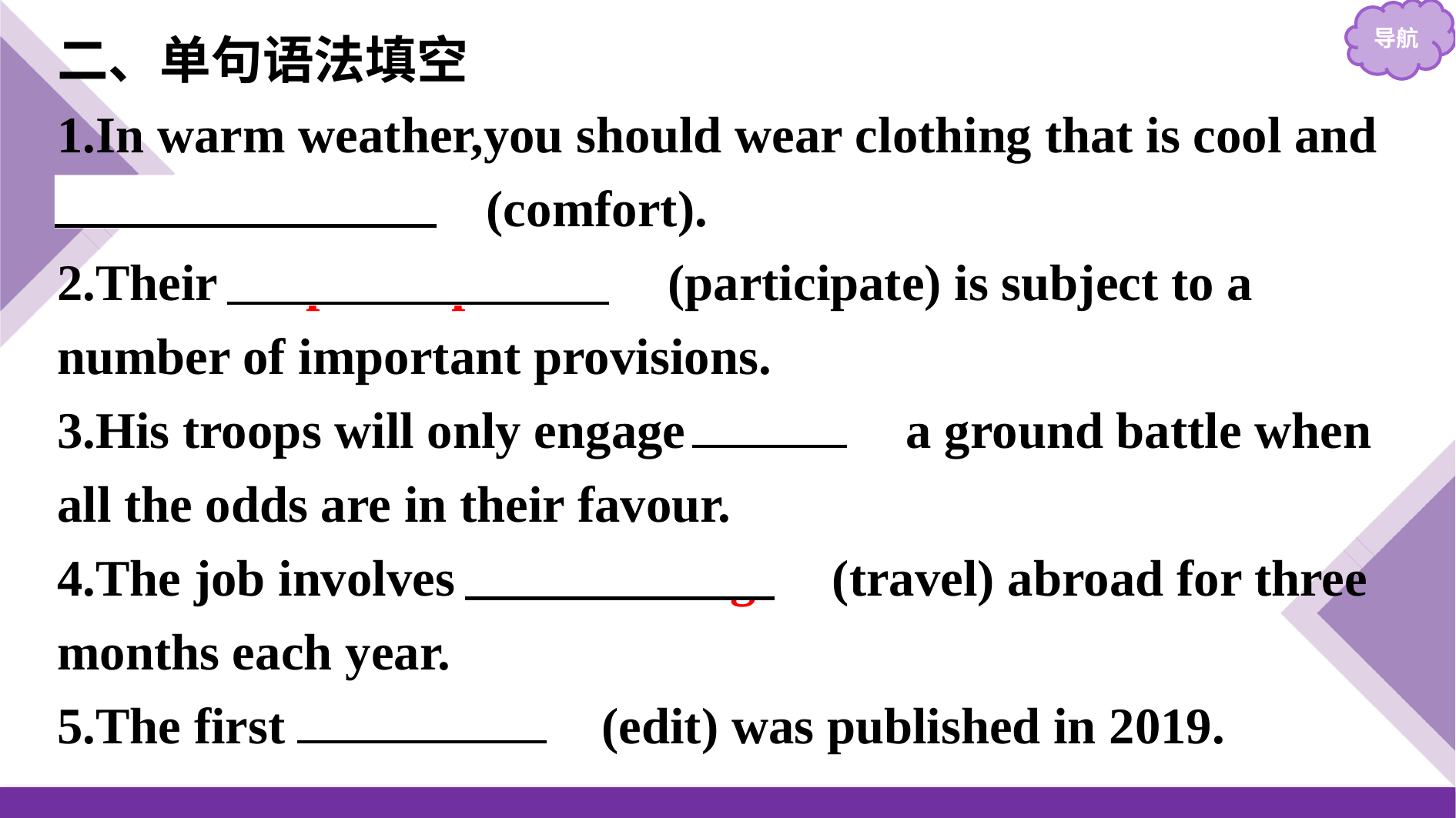

二、单句语法填空
1.In warm weather,you should wear clothing that is cool and
 　comfortable　(comfort).
2.Their 　participation　(participate) is subject to a number of important provisions.
3.His troops will only engage 　in　 a ground battle when all the odds are in their favour.
4.The job involves 　travelling　(travel) abroad for three months each year.
5.The first 　edition　(edit) was published in 2019.